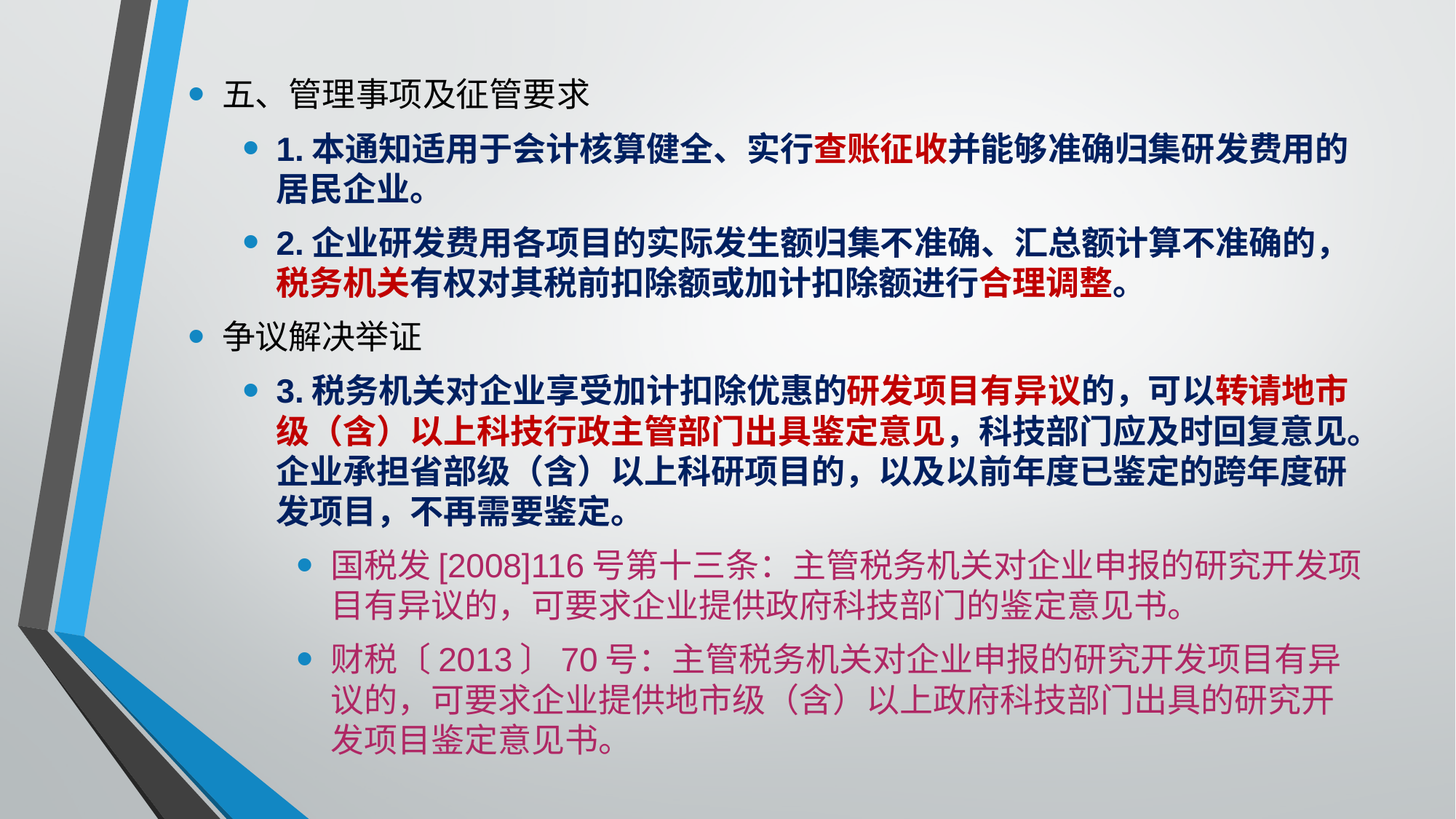

五、管理事项及征管要求
1.本通知适用于会计核算健全、实行查账征收并能够准确归集研发费用的居民企业。
2.企业研发费用各项目的实际发生额归集不准确、汇总额计算不准确的，税务机关有权对其税前扣除额或加计扣除额进行合理调整。
争议解决举证
3.税务机关对企业享受加计扣除优惠的研发项目有异议的，可以转请地市级（含）以上科技行政主管部门出具鉴定意见，科技部门应及时回复意见。企业承担省部级（含）以上科研项目的，以及以前年度已鉴定的跨年度研发项目，不再需要鉴定。
国税发[2008]116号第十三条：主管税务机关对企业申报的研究开发项目有异议的，可要求企业提供政府科技部门的鉴定意见书。
财税〔2013〕70号：主管税务机关对企业申报的研究开发项目有异议的，可要求企业提供地市级（含）以上政府科技部门出具的研究开发项目鉴定意见书。